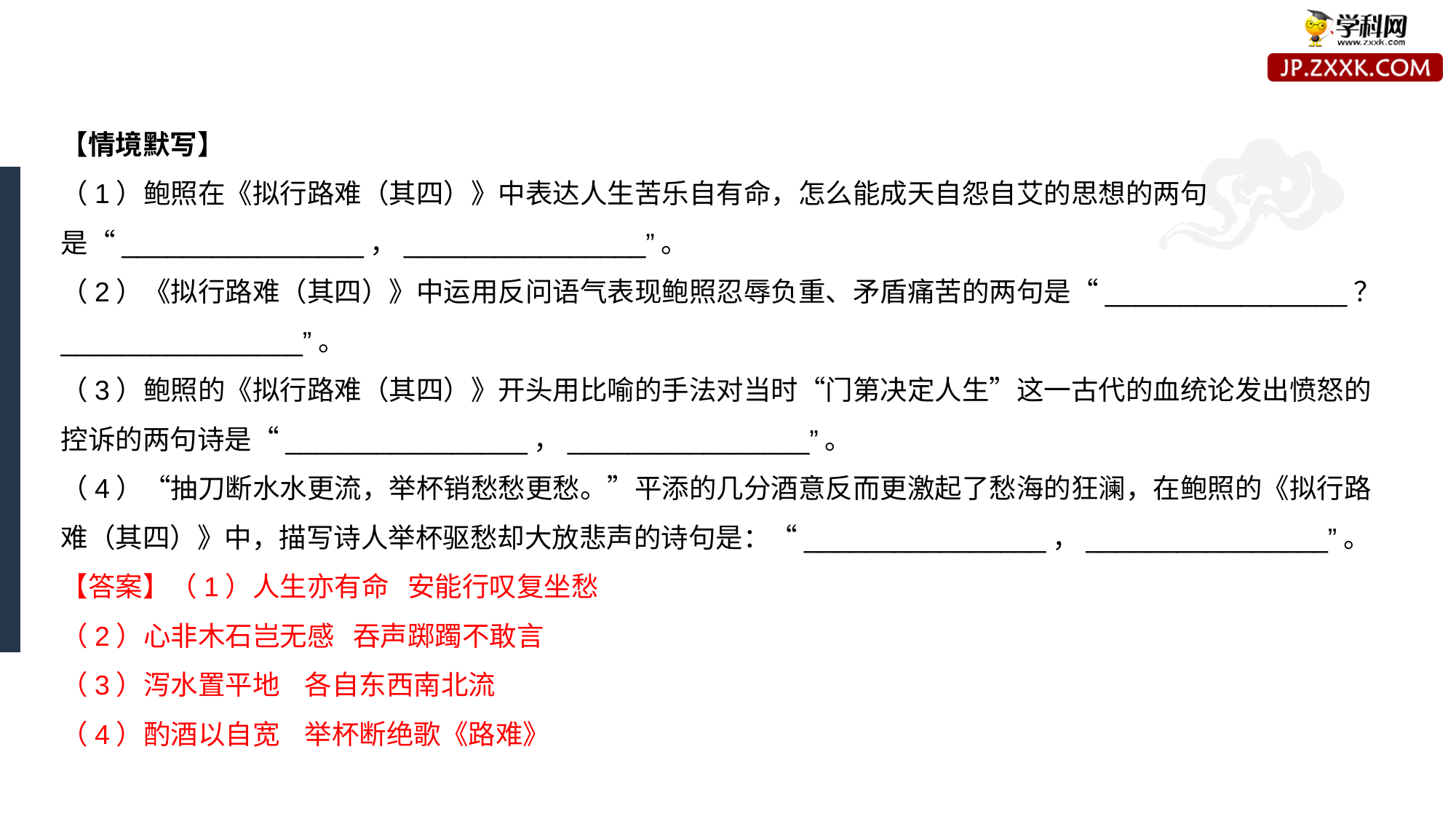

【情境默写】
（1）鲍照在《拟行路难（其四）》中表达人生苦乐自有命，怎么能成天自怨自艾的思想的两句是“________________，________________”。
（2）《拟行路难（其四）》中运用反问语气表现鲍照忍辱负重、矛盾痛苦的两句是“________________？________________”。
（3）鲍照的《拟行路难（其四）》开头用比喻的手法对当时“门第决定人生”这一古代的血统论发出愤怒的控诉的两句诗是“________________，________________”。
（4）“抽刀断水水更流，举杯销愁愁更愁。”平添的几分酒意反而更激起了愁海的狂澜，在鲍照的《拟行路难（其四）》中，描写诗人举杯驱愁却大放悲声的诗句是：“________________，________________”。
【答案】（1）人生亦有命   安能行叹复坐愁
（2）心非木石岂无感   吞声踯躅不敢言
（3）泻水置平地    各自东西南北流
（4）酌酒以自宽    举杯断绝歌《路难》